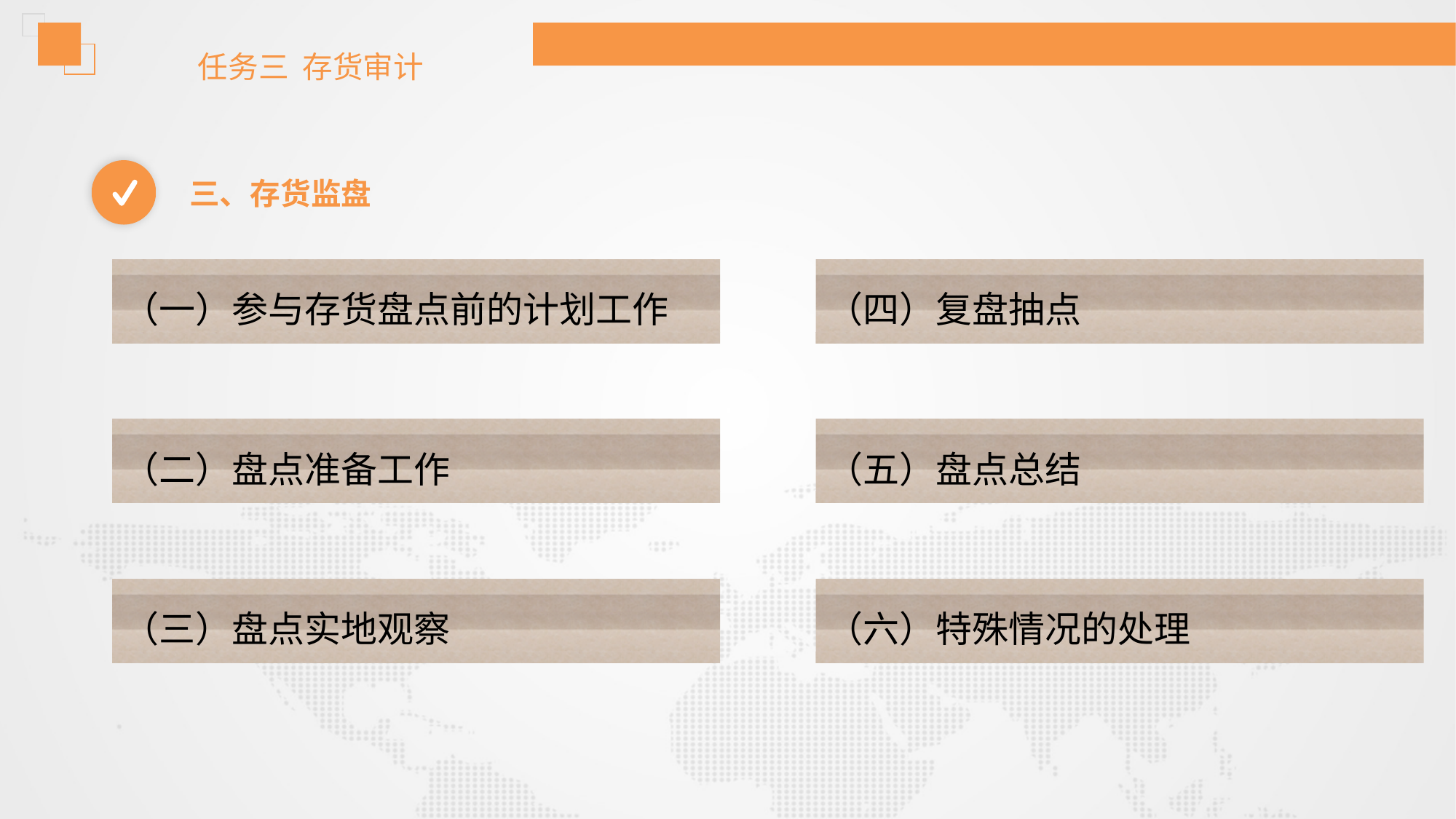

任务三  存货审计

三、存货监盘

（一）参与存货盘点前的计划工作
（四）复盘抽点
（二）盘点准备工作
（五）盘点总结
（三）盘点实地观察
（六）特殊情况的处理